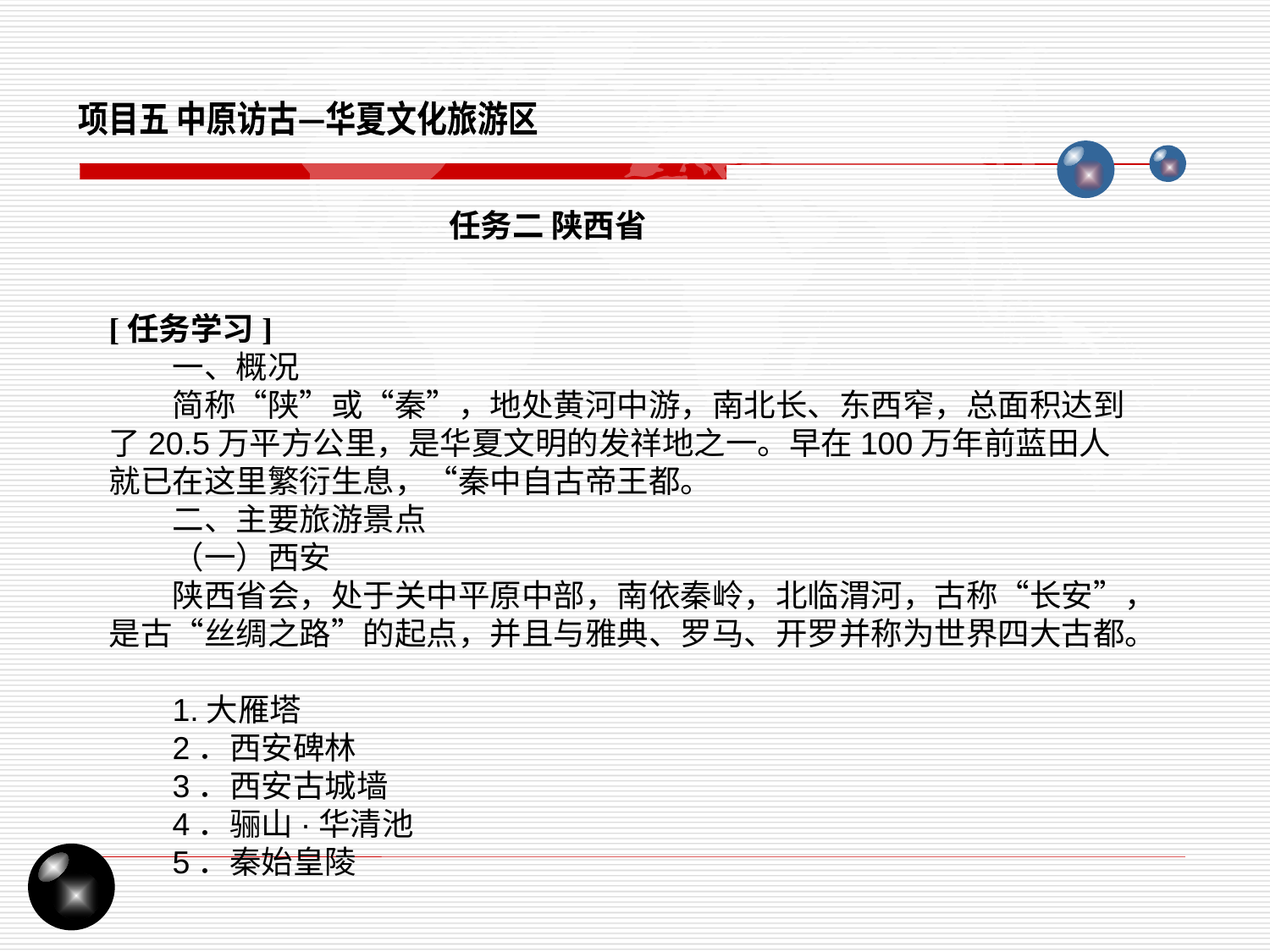

项目五 中原访古—华夏文化旅游区
任务二 陕西省

[任务学习]
一、概况
简称“陕”或“秦”，地处黄河中游，南北长、东西窄，总面积达到了20.5万平方公里，是华夏文明的发祥地之一。早在100万年前蓝田人就已在这里繁衍生息，“秦中自古帝王都。
二、主要旅游景点
（一）西安
陕西省会，处于关中平原中部，南依秦岭，北临渭河，古称“长安”，是古“丝绸之路”的起点，并且与雅典、罗马、开罗并称为世界四大古都。
1.大雁塔
2．西安碑林
3．西安古城墙
4．骊山·华清池
5．秦始皇陵